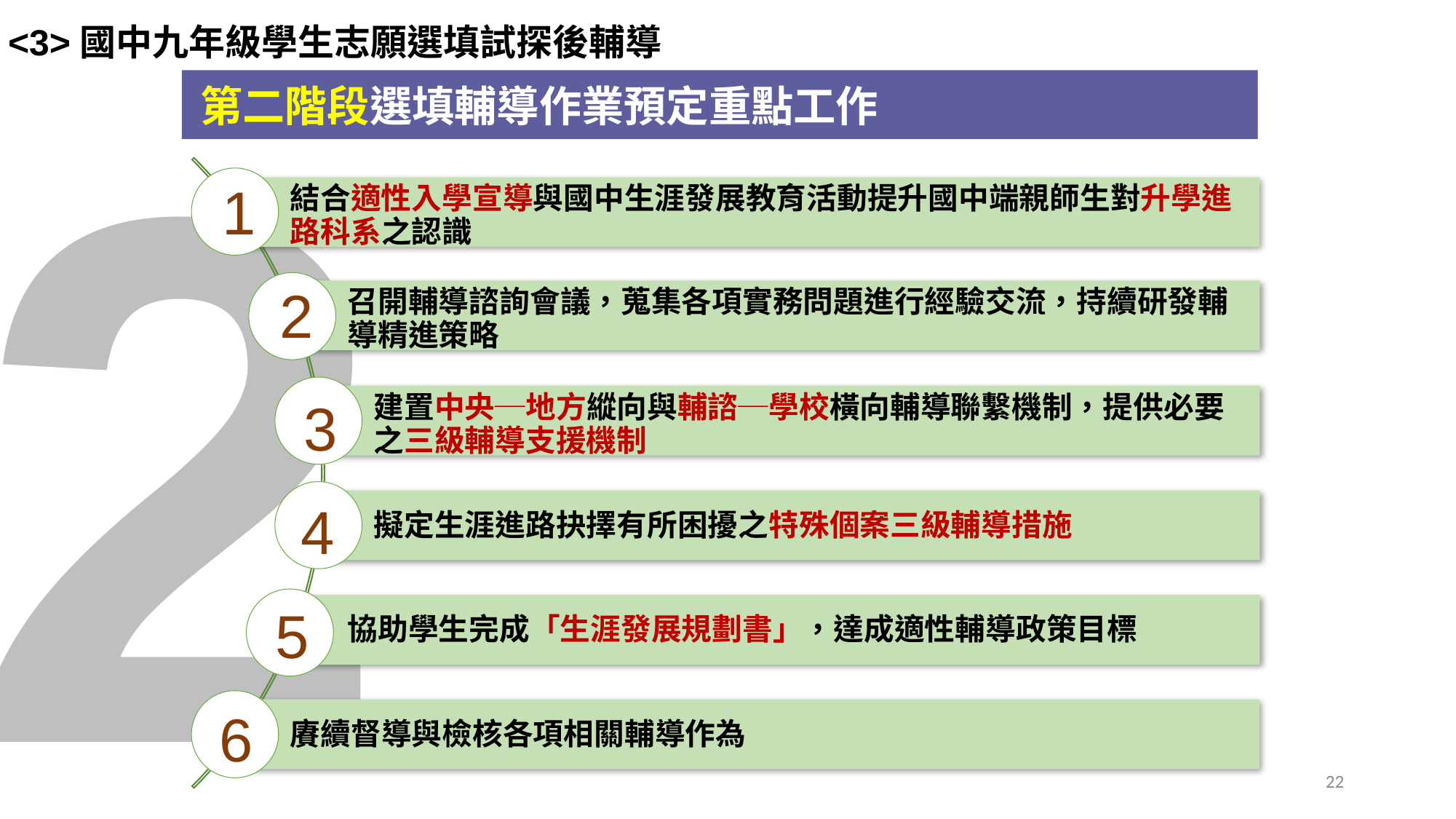

2
<3>國中九年級學生志願選填試探後輔導

第二階段選填輔導作業預定重點工作
結合適性入學宣導與國中生涯發展教育活動提升國中端親師生對升學進路科系之認識
召開輔導諮詢會議，蒐集各項實務問題進行經驗交流，持續研發輔導精進策略
建置中央─地方縱向與輔諮─學校橫向輔導聯繫機制，提供必要之三級輔導支援機制
擬定生涯進路抉擇有所困擾之特殊個案三級輔導措施
協助學生完成「生涯發展規劃書」，達成適性輔導政策目標
賡續督導與檢核各項相關輔導作為
1
2
3
4
5
6
22